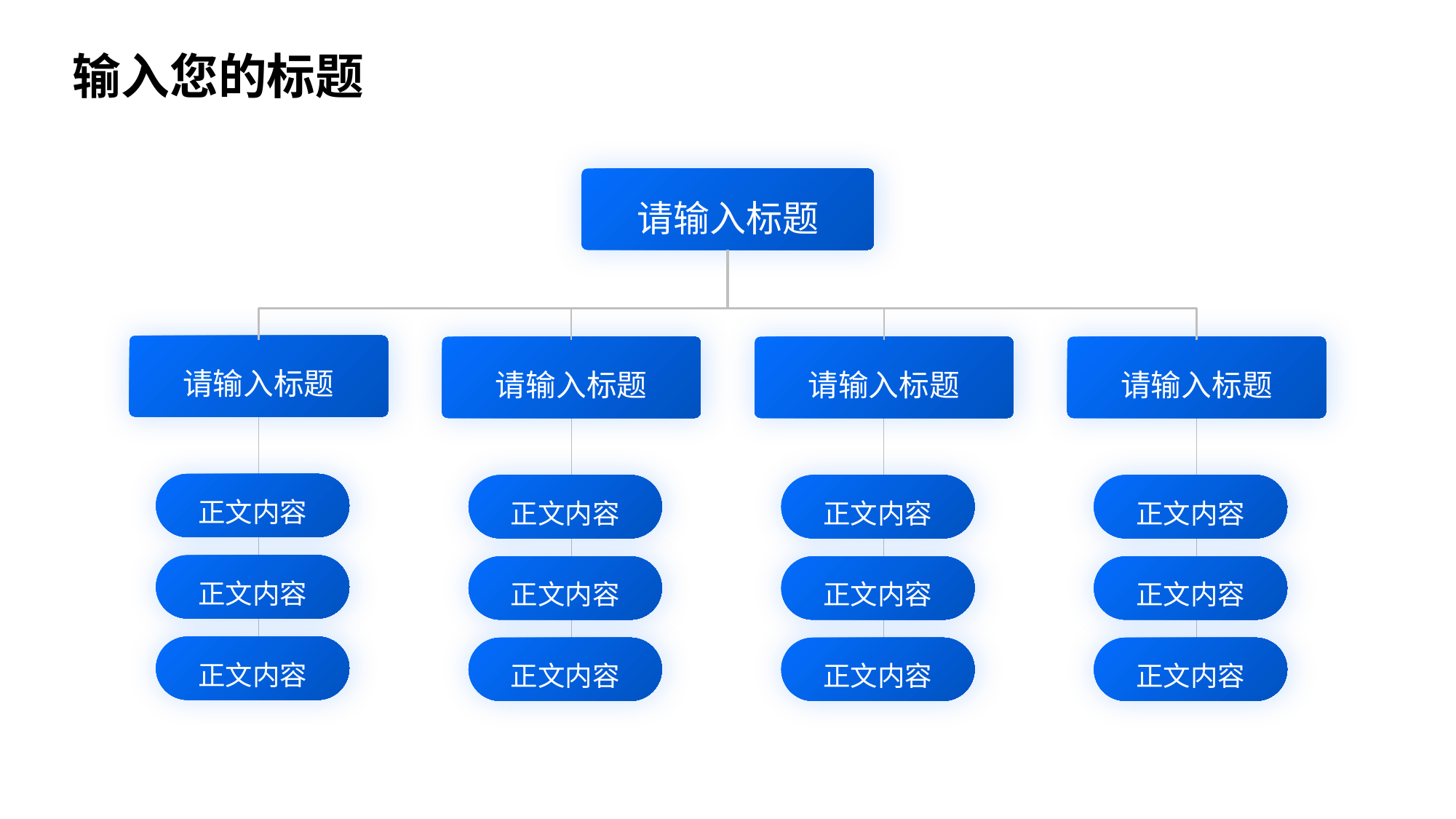

输入您的标题

请输入标题

请输入标题
请输入标题
请输入标题
请输入标题

正文内容
正文内容
正文内容
正文内容

正文内容
正文内容
正文内容
正文内容

正文内容
正文内容
正文内容
正文内容